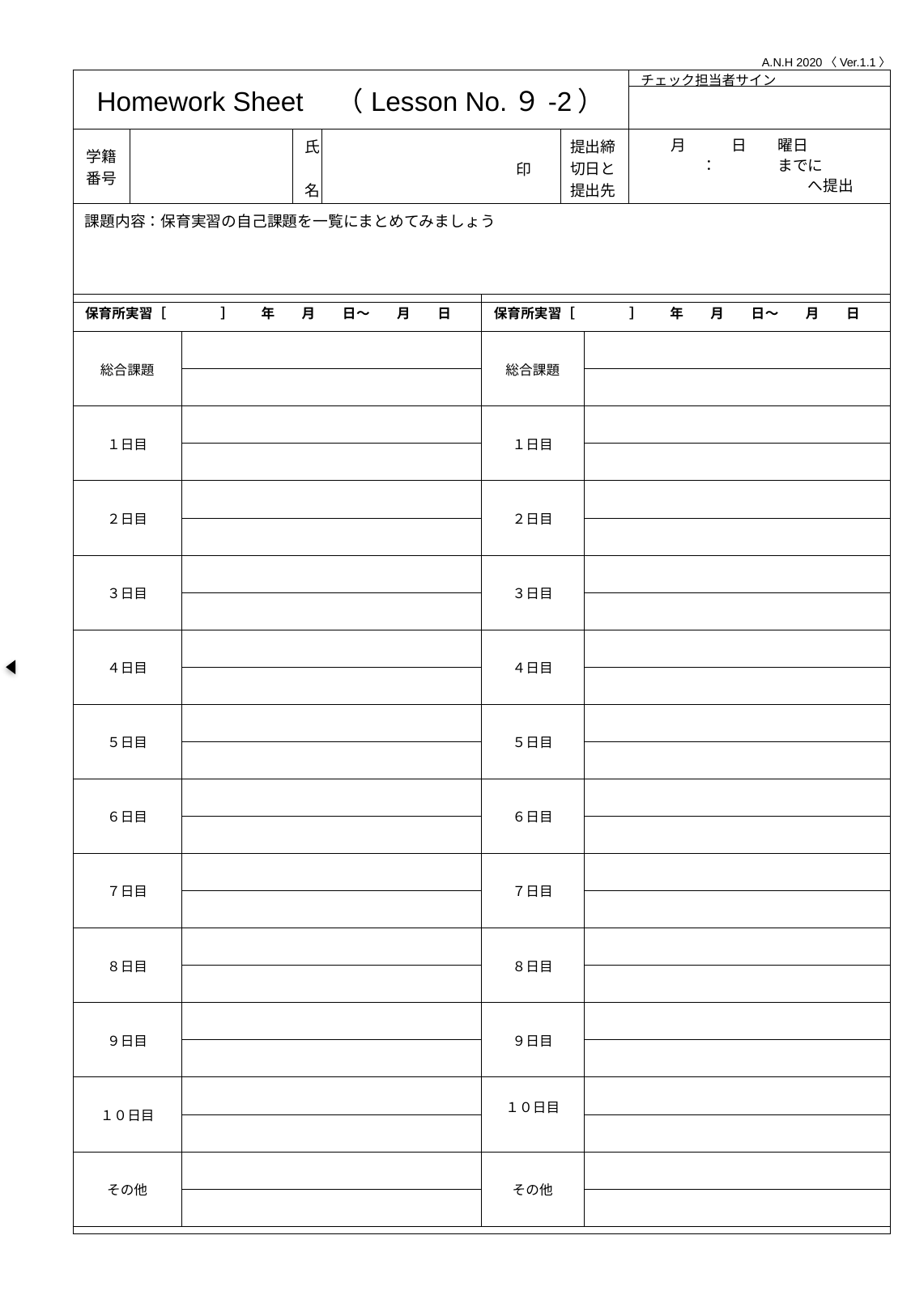

A.N.H 2020〈Ver.1.1〉
| Homework Sheet　（Lesson No.９-2） |  |  |  |  | チェック担当者サイン |
| --- | --- | --- | --- | --- | --- |
|  |  |  |  |  |  |
| 学籍番号 |  | 氏　名 | 印 | 提出締切日と提出先 | 月　　　日　　曜日 　　　　：　　　　までに 　　　　　　　　　　　へ提出 |
| 課題内容：保育実習の自己課題を一覧にまとめてみましょう |  |  |  |  |  |
|  |  |  |  |  |  |
| 保育所実習［　　　　］　　年　　月　　日〜　　月　　日 |  | 保育所実習［　　　　］　　年　　月　　日〜　　月　　日 |  |
| --- | --- | --- | --- |
| 総合課題 |  | 総合課題 |  |
|  |  |  |  |
| １日目 |  | １日目 |  |
|  |  |  |  |
| ２日目 |  | ２日目 |  |
|  |  |  |  |
| ３日目 |  | ３日目 |  |
|  |  |  |  |
| ４日目 |  | ４日目 |  |
|  |  |  |  |
| ５日目 |  | ５日目 |  |
|  |  |  |  |
| ６日目 |  | ６日目 |  |
|  |  |  |  |
| ７日目 |  | ７日目 |  |
|  |  |  |  |
| ８日目 |  | ８日目 |  |
|  |  |  |  |
| ９日目 |  | ９日目 |  |
|  |  |  |  |
| １０日目 |  | １０日目 |  |
|  |  |  |  |
| その他 |  | その他 |  |
|  |  |  |  |